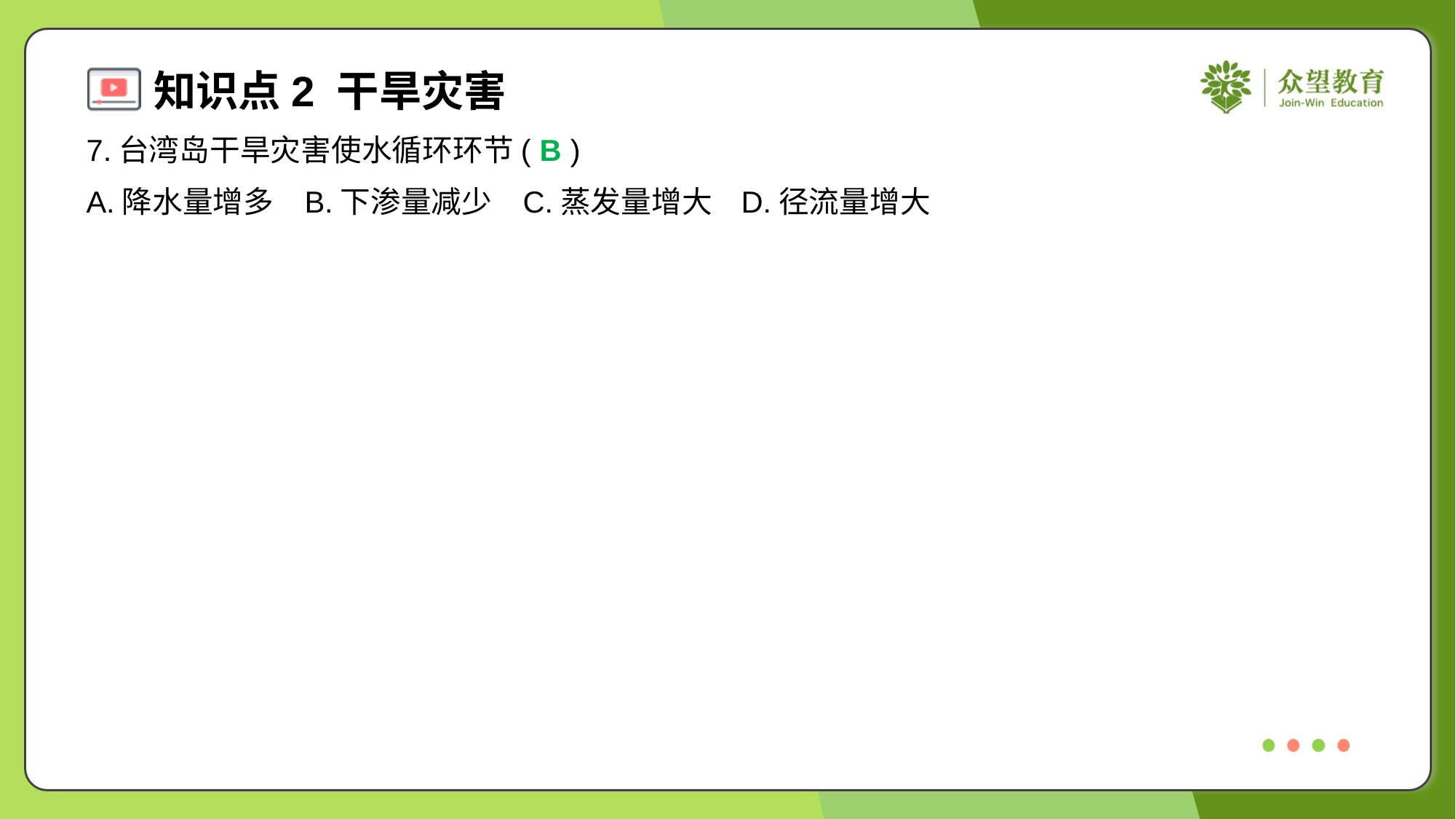

7.台湾岛干旱灾害使水循环环节(     )
B
A.降水量增多	B.下渗量减少	C.蒸发量增大	D.径流量增大